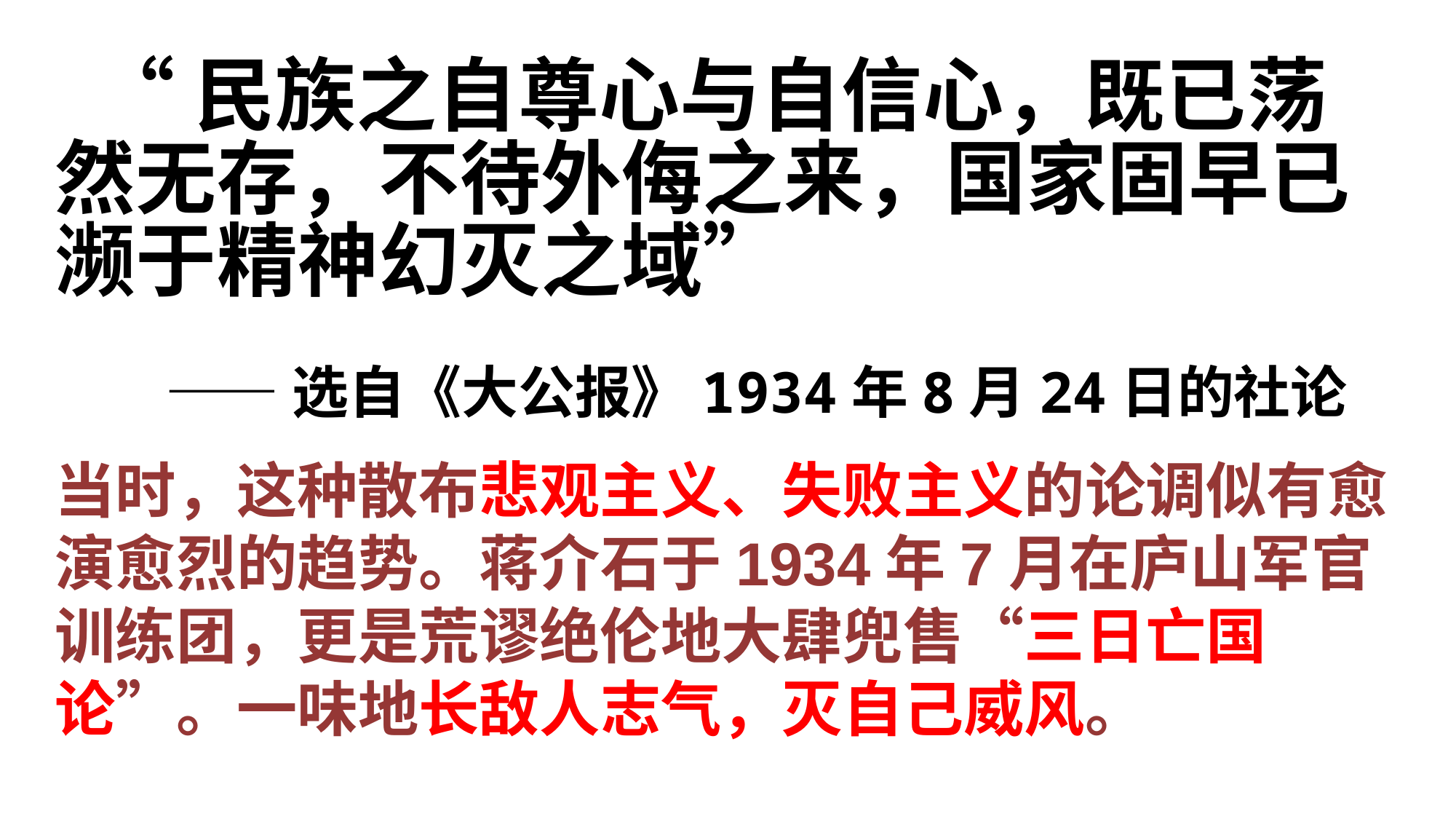

“民族之自尊心与自信心，既已荡然无存，不待外侮之来，国家固早已濒于精神幻灭之域”
      ——选自《大公报》1934年8月24日的社论
当时，这种散布悲观主义、失败主义的论调似有愈演愈烈的趋势。蒋介石于1934年7月在庐山军官训练团，更是荒谬绝伦地大肆兜售“三日亡国论”。一味地长敌人志气，灭自己威风。